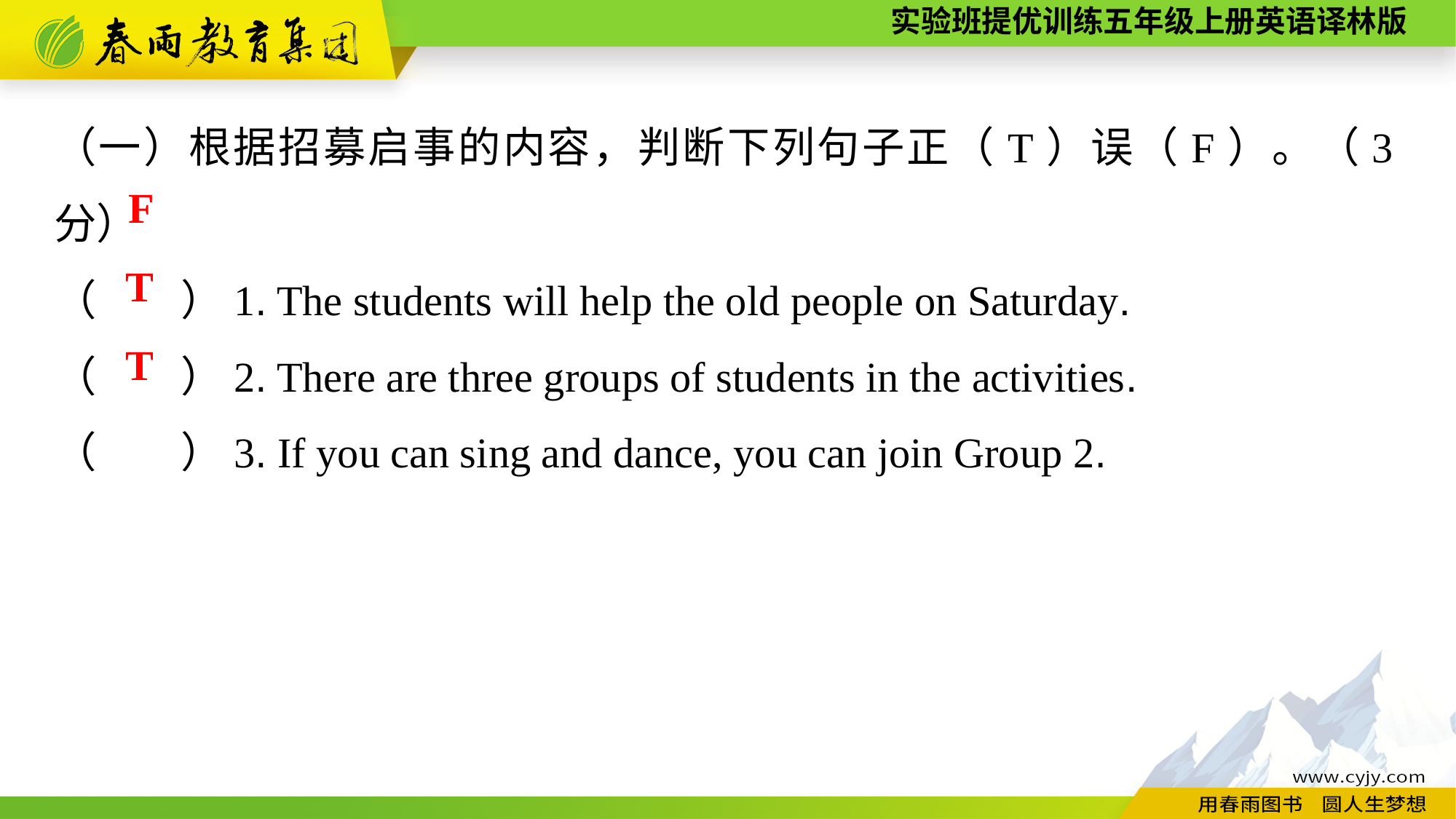

（一）根据招募启事的内容，判断下列句子正（T）误（F）。（3分）
（　　）1. The students will help the old people on Saturday.
（　　）2. There are three groups of students in the activities.
（　　）3. If you can sing and dance, you can join Group 2.
F
T
T